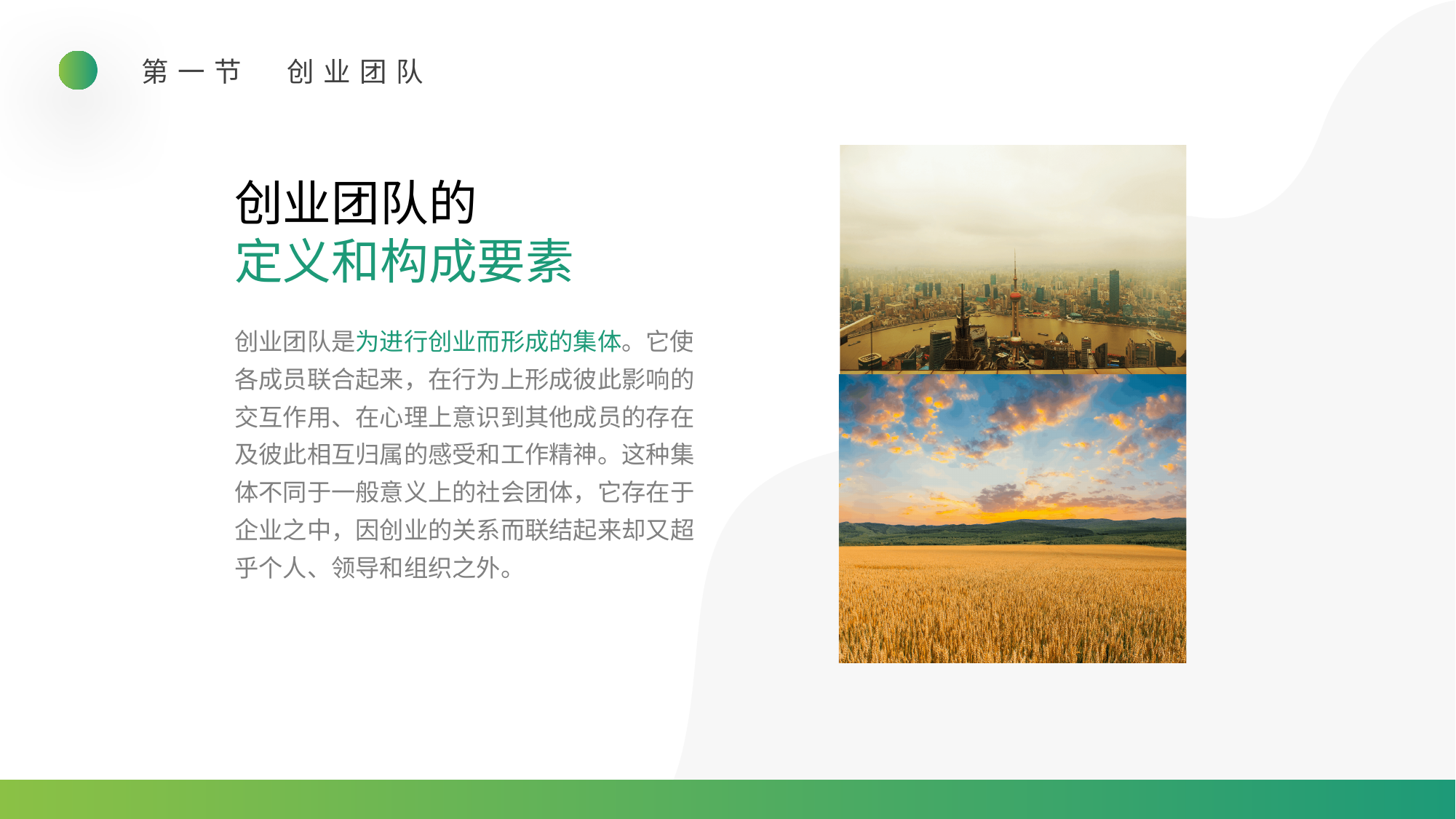

第一节　创业团队

创业团队的
定义和构成要素
创业团队是为进行创业而形成的集体。它使各成员联合起来，在行为上形成彼此影响的交互作用、在心理上意识到其他成员的存在及彼此相互归属的感受和工作精神。这种集体不同于一般意义上的社会团体，它存在于企业之中，因创业的关系而联结起来却又超乎个人、领导和组织之外。